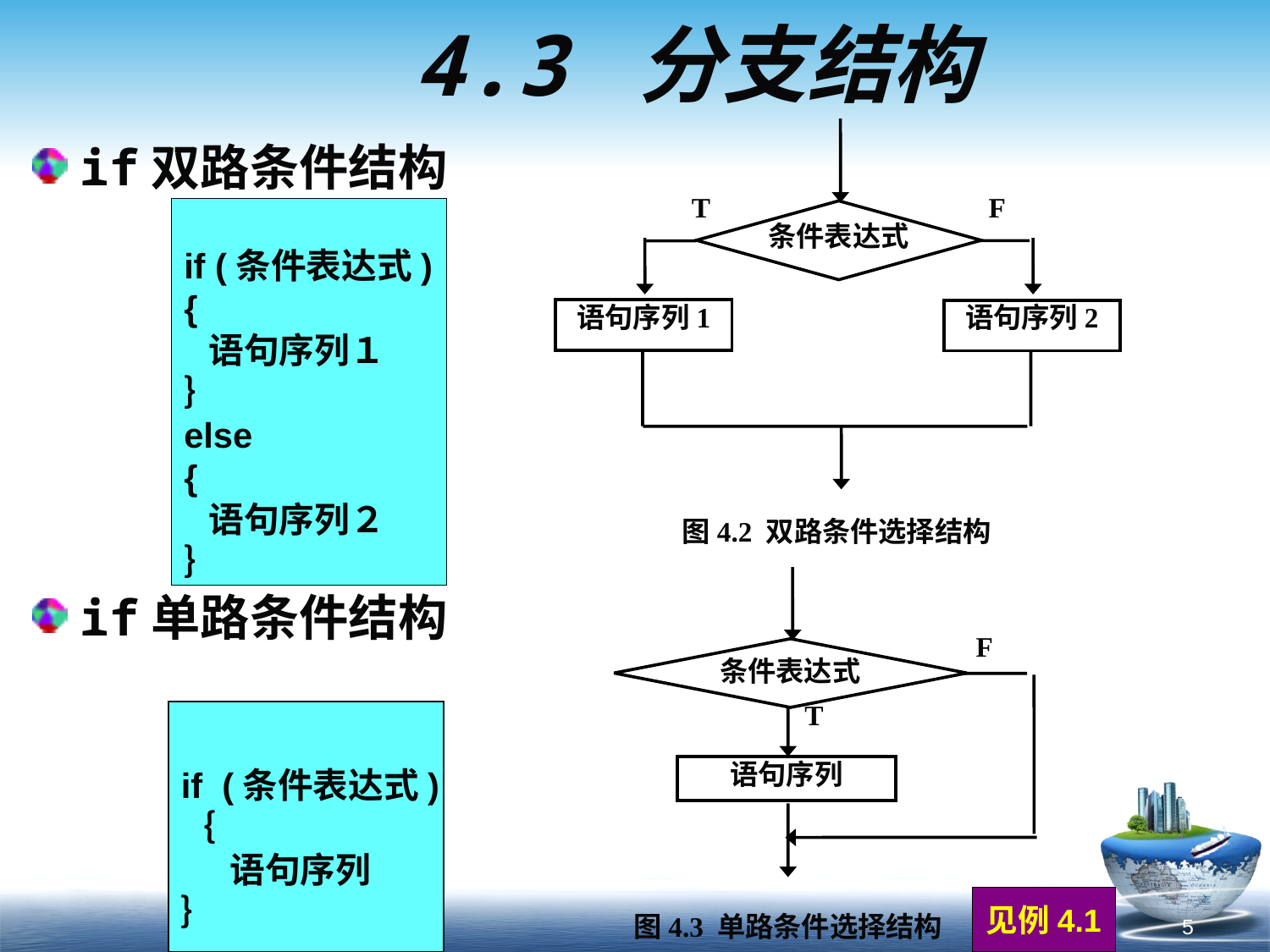

# 4.3 分支结构

T
F
条件表达式

语句序列1
语句序列2

图4.2 双路条件选择结构

if双路条件结构

if单路条件结构

if (条件表达式)
{
  语句序列１
｝
else
{
  语句序列２
｝

F
条件表达式

T

语句序列

图4.3 单路条件选择结构

if  (条件表达式)
｛
     语句序列
｝
见例4.1
5